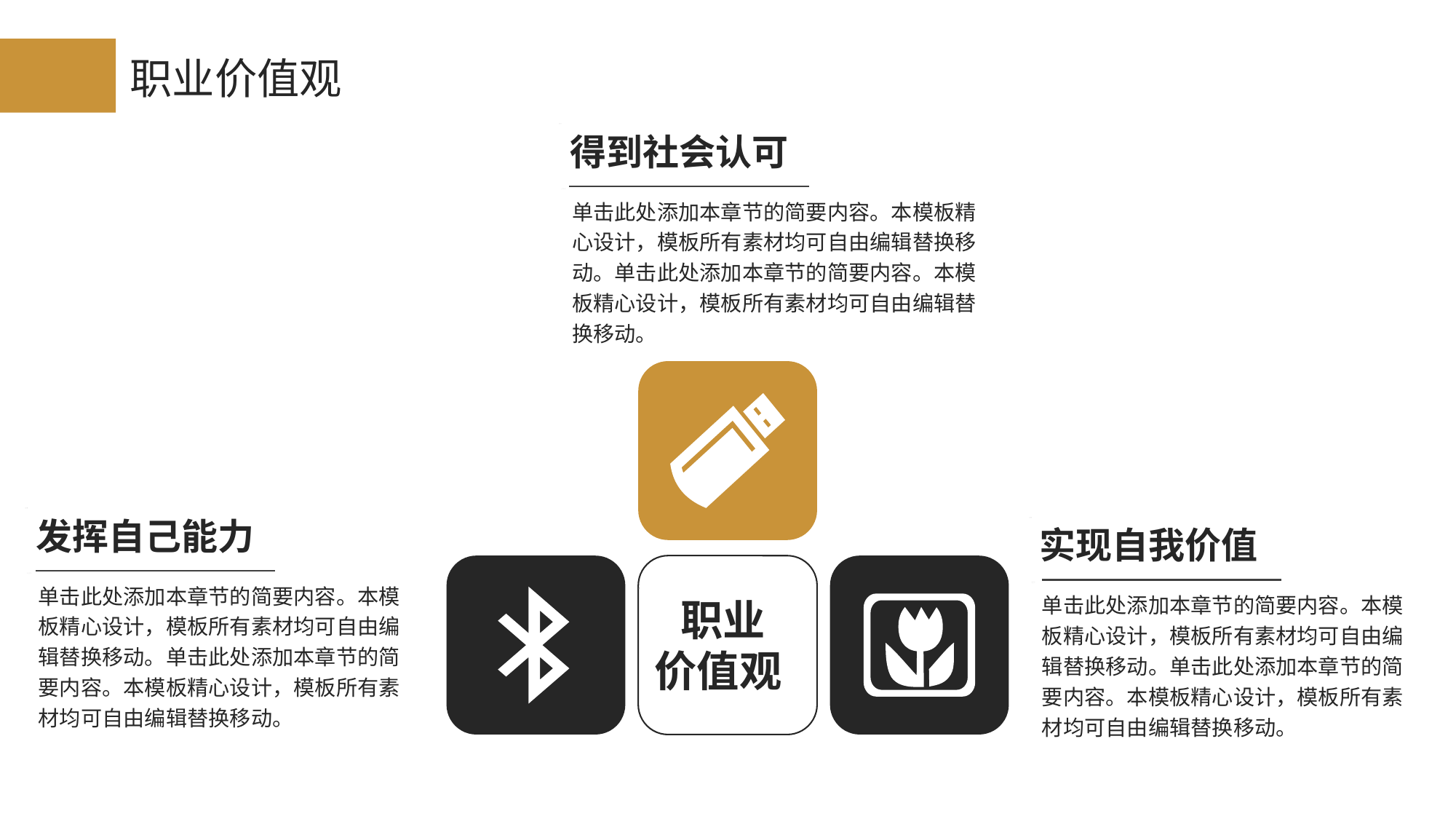

职业价值观
得到社会认可
单击此处添加本章节的简要内容。本模板精心设计，模板所有素材均可自由编辑替换移动。单击此处添加本章节的简要内容。本模板精心设计，模板所有素材均可自由编辑替换移动。

发挥自己能力
实现自我价值

单击此处添加本章节的简要内容。本模板精心设计，模板所有素材均可自由编辑替换移动。单击此处添加本章节的简要内容。本模板精心设计，模板所有素材均可自由编辑替换移动。
单击此处添加本章节的简要内容。本模板精心设计，模板所有素材均可自由编辑替换移动。单击此处添加本章节的简要内容。本模板精心设计，模板所有素材均可自由编辑替换移动。

职业
价值观